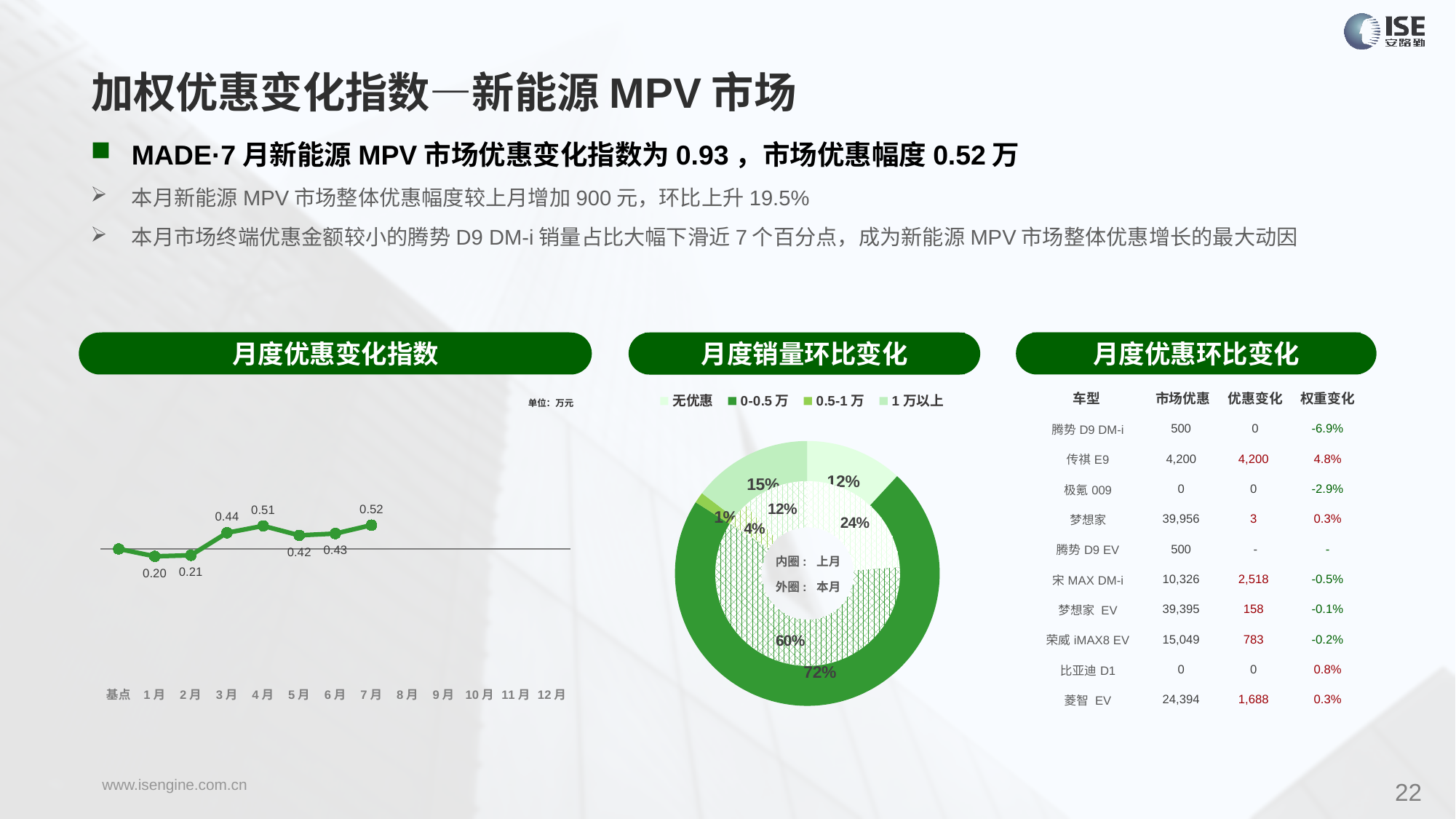

加权优惠变化指数—新能源MPV市场
MADE·7月新能源MPV市场优惠变化指数为0.93，市场优惠幅度0.52万
本月新能源MPV市场整体优惠幅度较上月增加900元，环比上升19.5%
本月市场终端优惠金额较小的腾势D9 DM-i销量占比大幅下滑近7个百分点，成为新能源MPV市场整体优惠增长的最大动因
月度优惠变化指数

月度优惠环比变化

月度销量环比变化

| 车型 | 市场优惠 | 优惠变化 | 权重变化 |
| --- | --- | --- | --- |
| 腾势D9 DM-i | 500 | 0 | -6.9% |
| 传祺E9 | 4,200 | 4,200 | 4.8% |
| 极氪009 | 0 | 0 | -2.9% |
| 梦想家 | 39,956 | 3 | 0.3% |
| 腾势D9 EV | 500 | - | - |
| 宋MAX DM-i | 10,326 | 2,518 | -0.5% |
| 梦想家 EV | 39,395 | 158 | -0.1% |
| 荣威iMAX8 EV | 15,049 | 783 | -0.2% |
| 比亚迪D1 | 0 | 0 | 0.8% |
| 菱智 EV | 24,394 | 1,688 | 0.3% |

### Chart

| Category | Y2022 |
|---|---|
| 基点 | 0.0 |
| 1月 | -0.29 |
| 2月 | -0.25 |
| 3月 | 0.63 |
| 4月 | 0.9 |
| 5月 | 0.53 |
| 6月 | 0.6 |
| 7月 | 0.93 |
| 8月 | None |
| 9月 | None |
| 10月 | None |
| 11月 | None |
| 12月 | None |

### Chart

| Category | 销量 |
|---|---|
| 无优惠 | 2090.0 |
| 0-0.5万 | 12703.0 |
| 0.5-1万 | 233.0 |
| 1万以上 | 2578.0 |
单位：万元

### Chart

| Category | 销量 |
|---|---|
| 无优惠 | 4169.0 |
| 0-0.5万 | 10477.0 |
| 0.5-1万 | 722.0 |
内圈:  上月
外圈:  本月
22